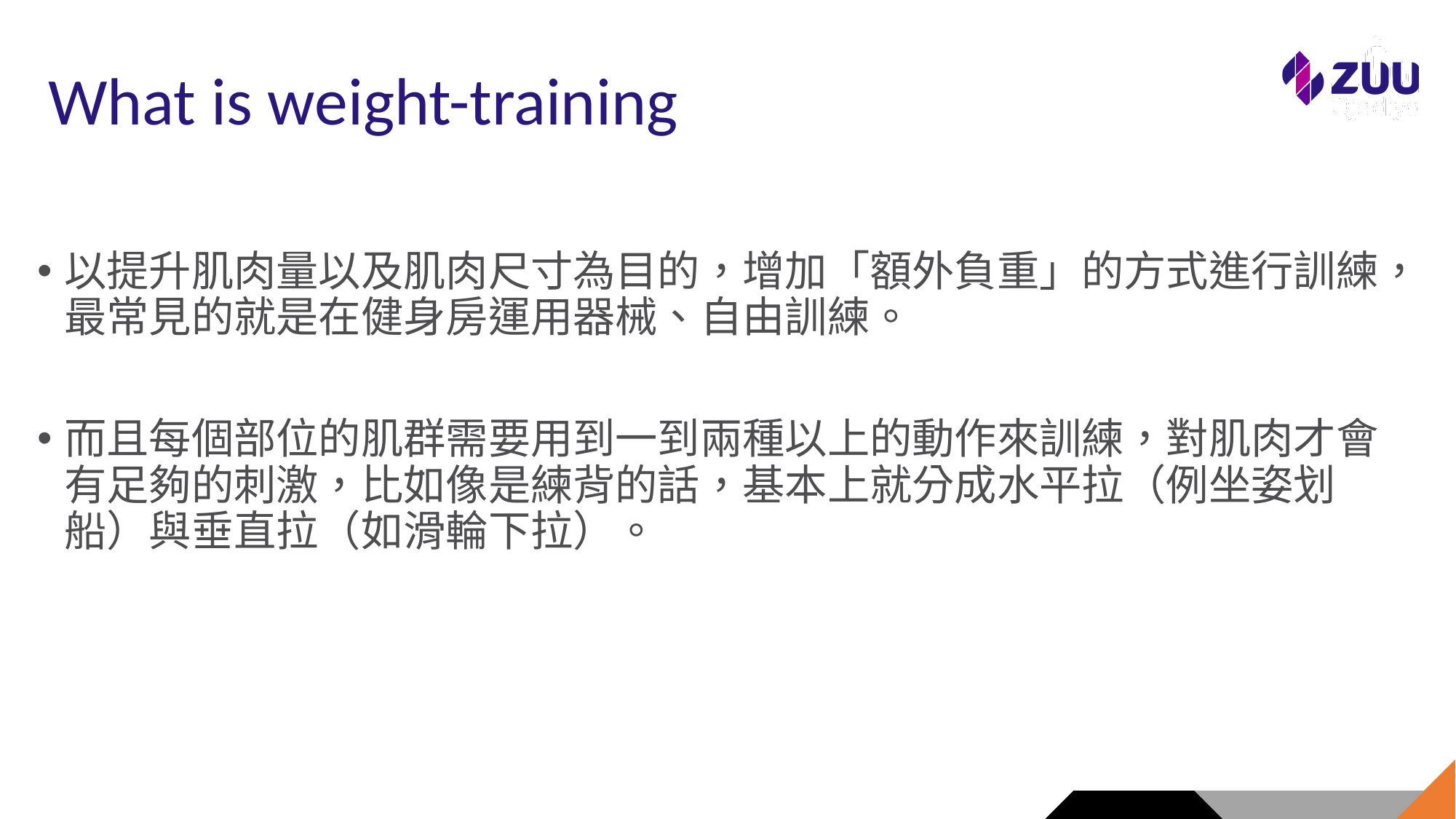

# What is weight-training
以提升肌肉量以及肌肉尺寸為目的，增加「額外負重」的方式進行訓練，最常見的就是在健身房運用器械、自由訓練。

而且每個部位的肌群需要用到一到兩種以上的動作來訓練，對肌肉才會有足夠的刺激，比如像是練背的話，基本上就分成水平拉（例坐姿划船）與垂直拉（如滑輪下拉）。

4